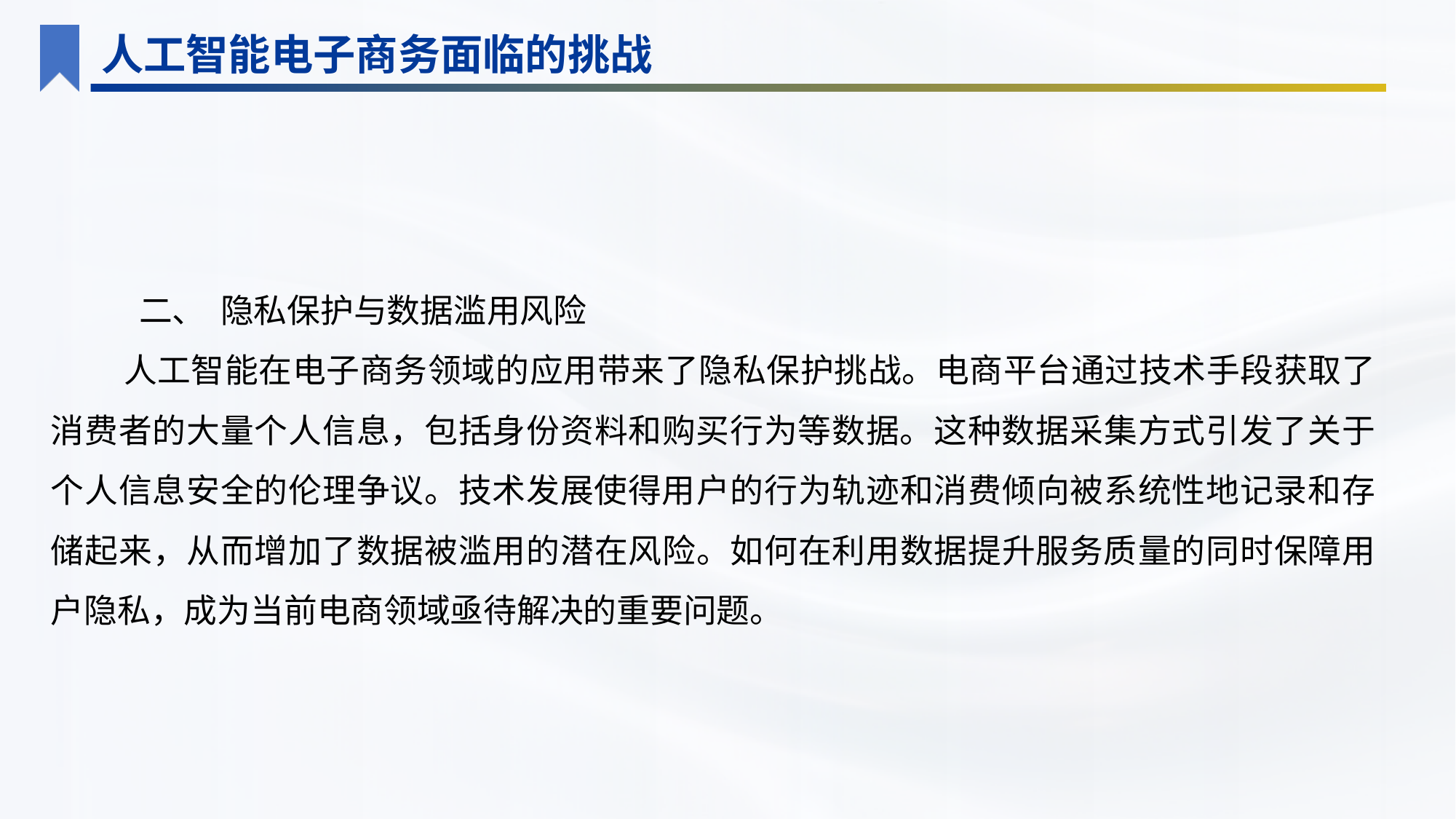

人工智能电子商务面临的挑战
 二、  隐私保护与数据滥用风险
人工智能在电子商务领域的应用带来了隐私保护挑战。电商平台通过技术手段获取了消费者的大量个人信息，包括身份资料和购买行为等数据。这种数据采集方式引发了关于个人信息安全的伦理争议。技术发展使得用户的行为轨迹和消费倾向被系统性地记录和存储起来，从而增加了数据被滥用的潜在风险。如何在利用数据提升服务质量的同时保障用户隐私，成为当前电商领域亟待解决的重要问题。